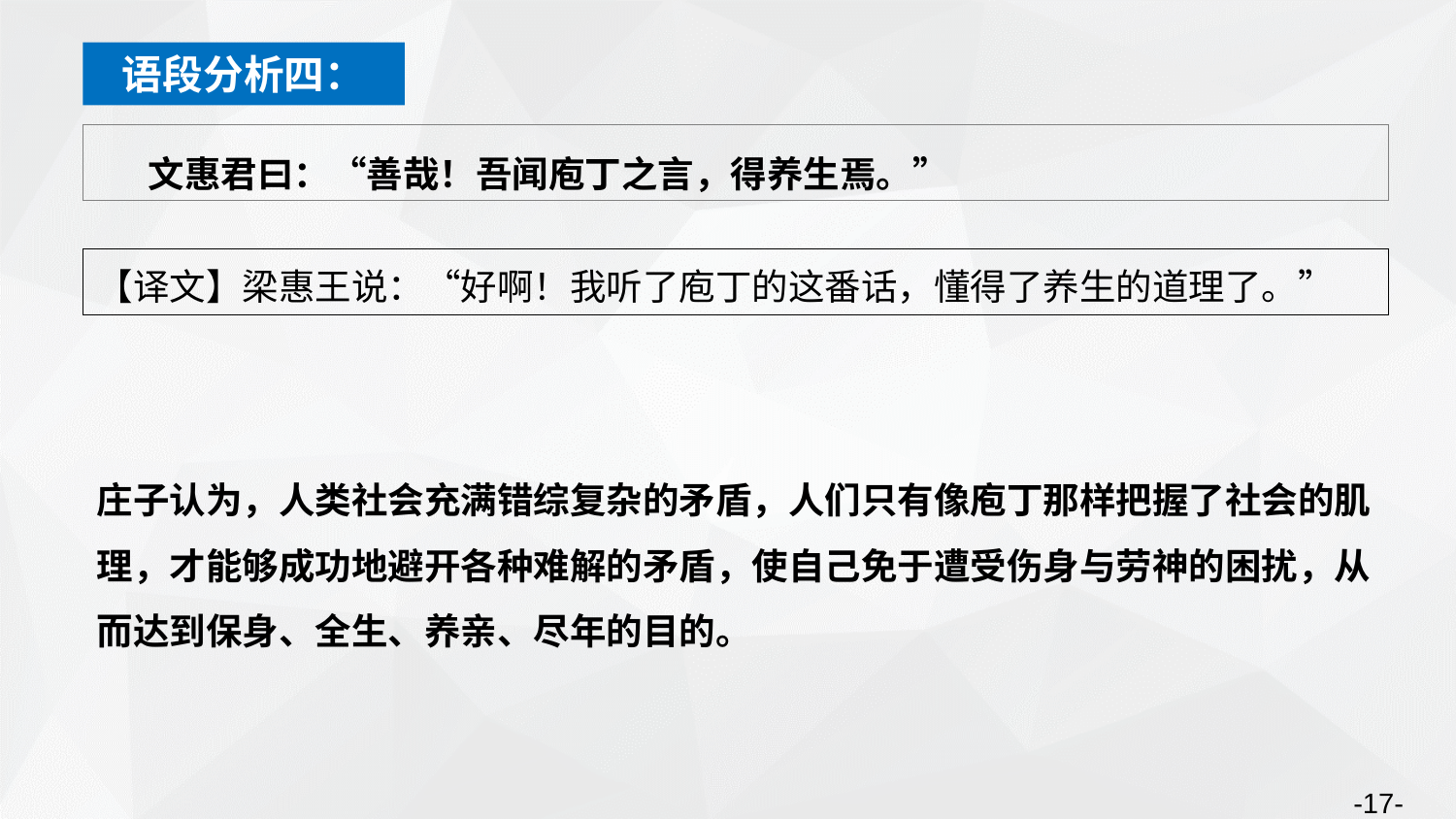

语段分析四：
文惠君曰：“善哉！吾闻庖丁之言，得养生焉。”
【译文】梁惠王说：“好啊！我听了庖丁的这番话，懂得了养生的道理了。”
庄子认为，人类社会充满错综复杂的矛盾，人们只有像庖丁那样把握了社会的肌理，才能够成功地避开各种难解的矛盾，使自己免于遭受伤身与劳神的困扰，从而达到保身、全生、养亲、尽年的目的。
-17-